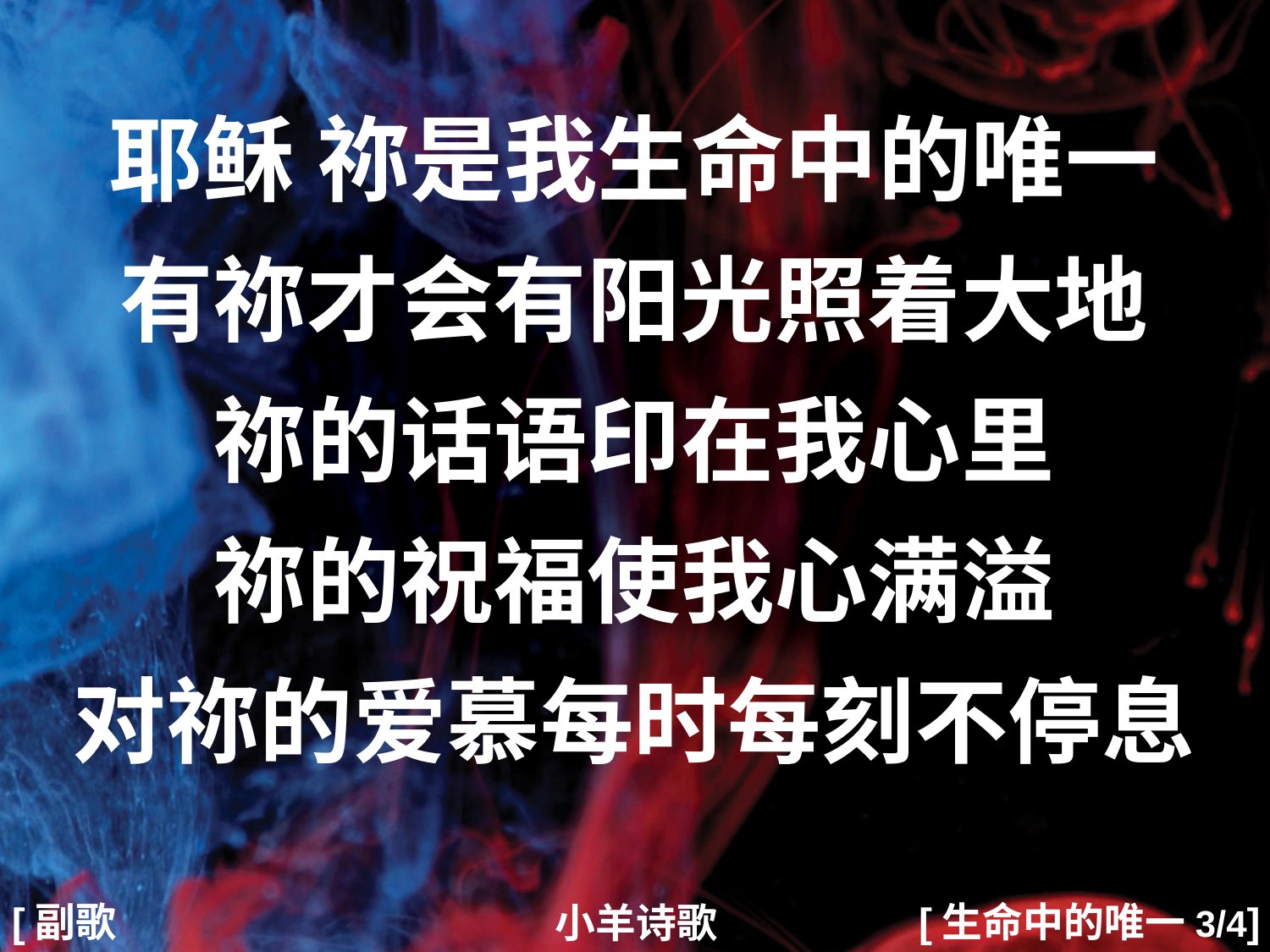

耶稣 祢是我生命中的唯一

有祢才会有阳光照着大地

祢的话语印在我心里

祢的祝福使我心满溢

对祢的爱慕每时每刻不停息

#

[副歌1]
[生命中的唯一3/4]
小羊诗歌